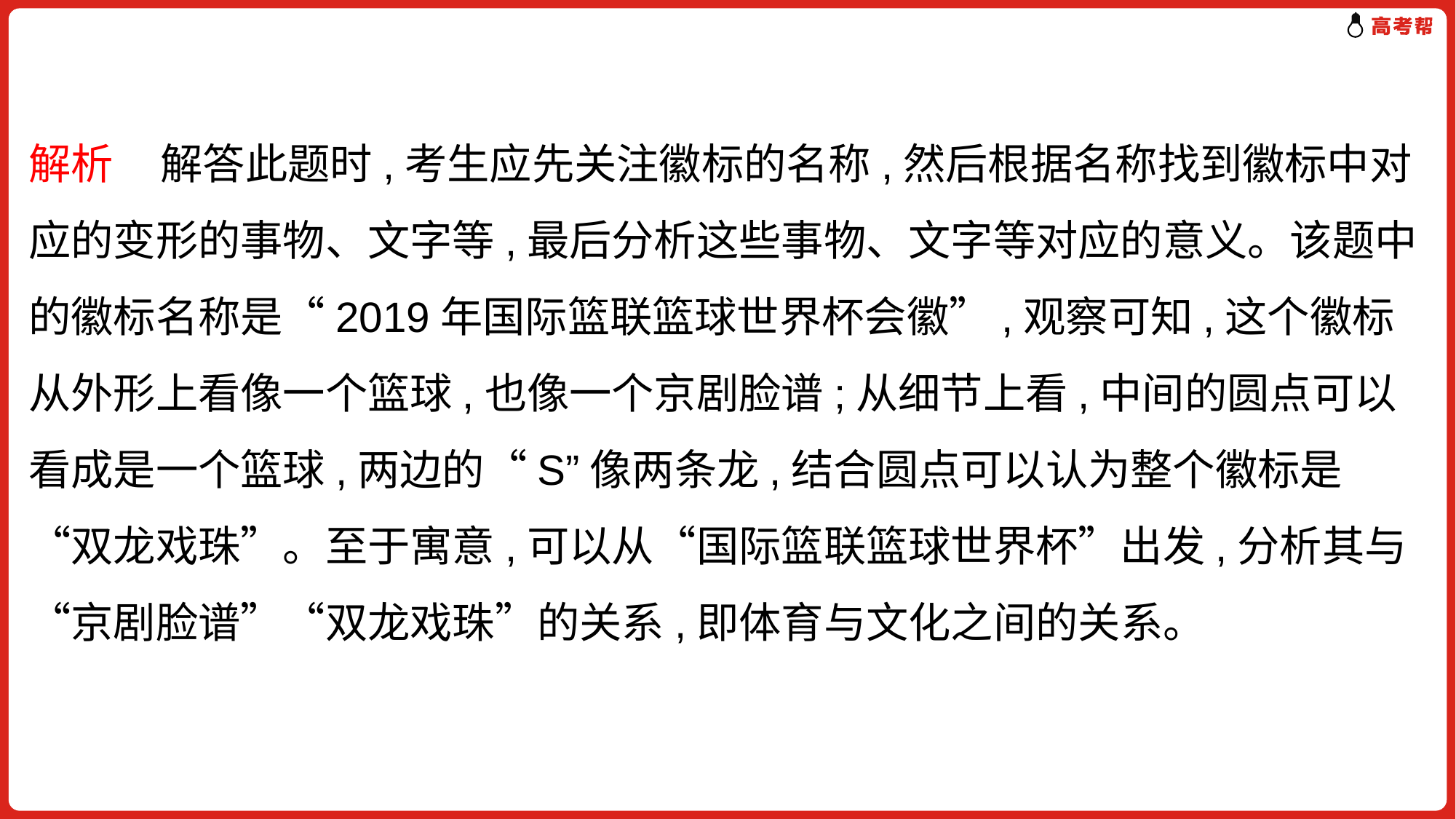

解析     解答此题时,考生应先关注徽标的名称,然后根据名称找到徽标中对应的变形的事物、文字等,最后分析这些事物、文字等对应的意义。该题中的徽标名称是“2019年国际篮联篮球世界杯会徽”,观察可知,这个徽标从外形上看像一个篮球,也像一个京剧脸谱;从细节上看,中间的圆点可以看成是一个篮球,两边的“S”像两条龙,结合圆点可以认为整个徽标是“双龙戏珠”。至于寓意,可以从“国际篮联篮球世界杯”出发,分析其与“京剧脸谱”“双龙戏珠”的关系,即体育与文化之间的关系。